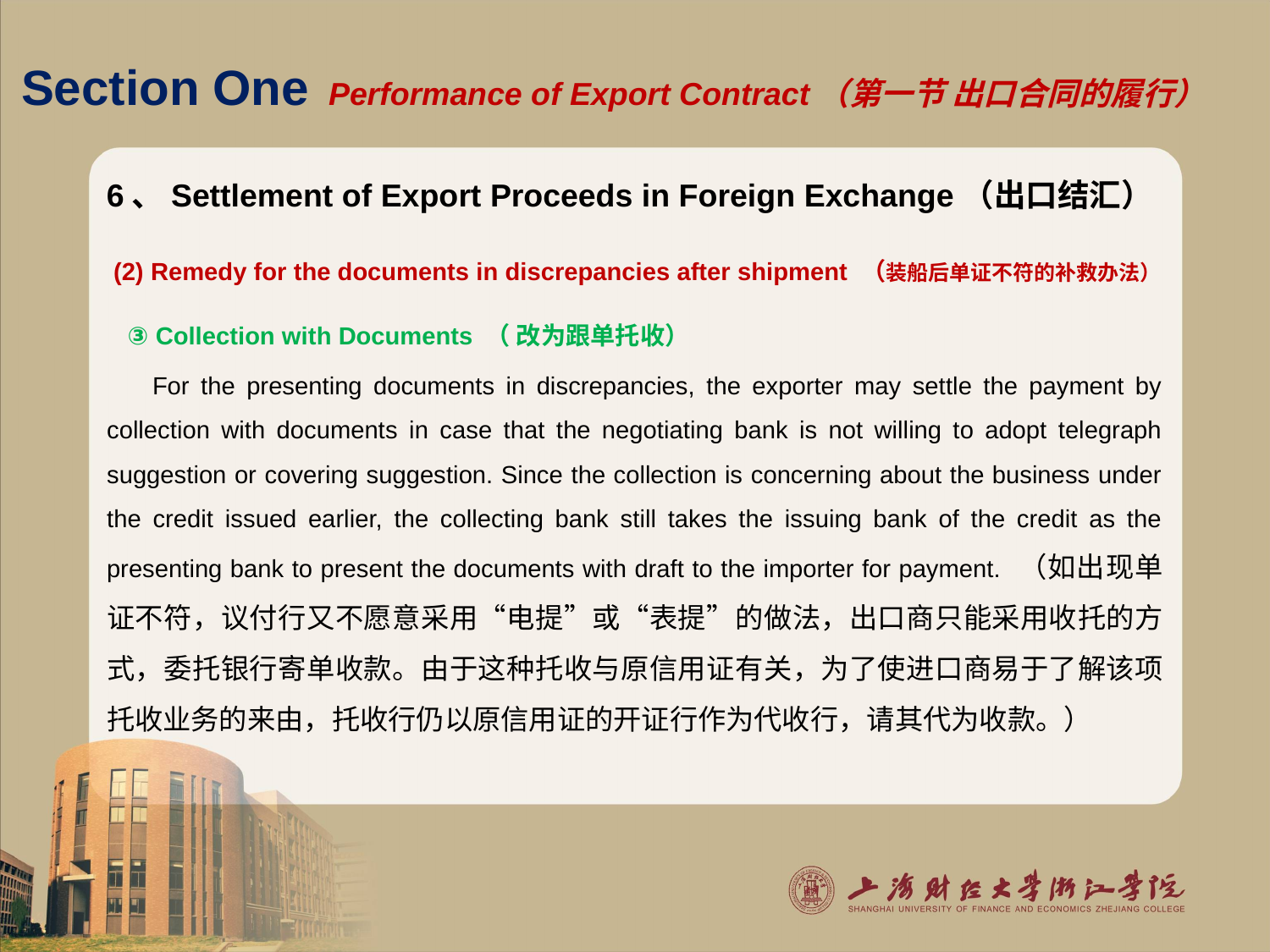

# Section One  Performance of Export Contract（第一节 出口合同的履行）
6、Settlement of Export Proceeds in Foreign Exchange（出口结汇）
 (2) Remedy for the documents in discrepancies after shipment （装船后单证不符的补救办法）
   ③ Collection with Documents （ 改为跟单托收）
    For the presenting documents in discrepancies, the exporter may settle the payment by collection with documents in case that the negotiating bank is not willing to adopt telegraph suggestion or covering suggestion. Since the collection is concerning about the business under the credit issued earlier, the collecting bank still takes the issuing bank of the credit as the presenting bank to present the documents with draft to the importer for payment. （如出现单证不符，议付行又不愿意采用“电提”或“表提”的做法，出口商只能采用收托的方式，委托银行寄单收款。由于这种托收与原信用证有关，为了使进口商易于了解该项托收业务的来由，托收行仍以原信用证的开证行作为代收行，请其代为收款。）